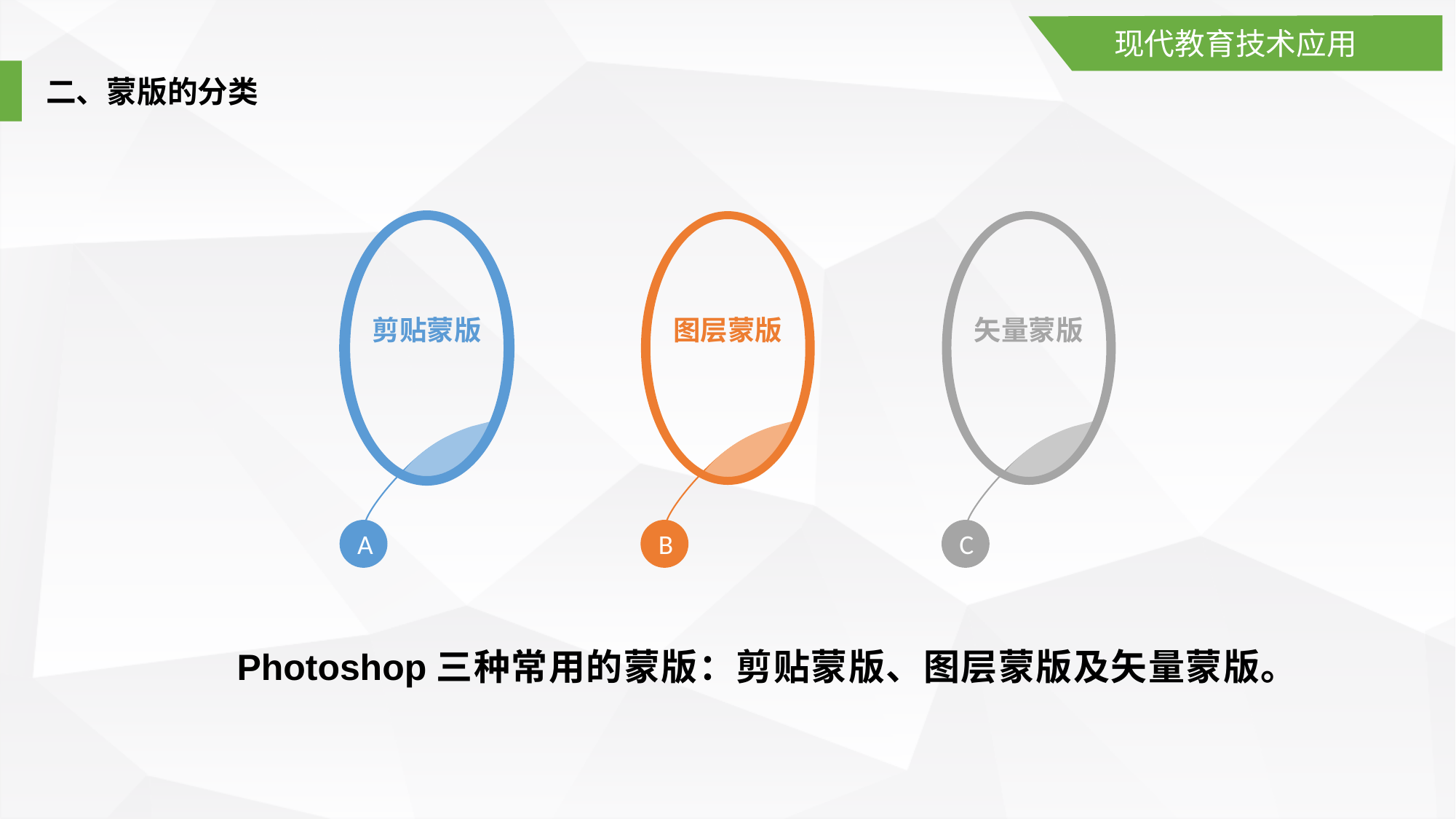

现代教育技术应用

二、蒙版的分类
剪贴蒙版
图层蒙版
矢量蒙版

A
B
C
Photoshop三种常用的蒙版：剪贴蒙版、图层蒙版及矢量蒙版。